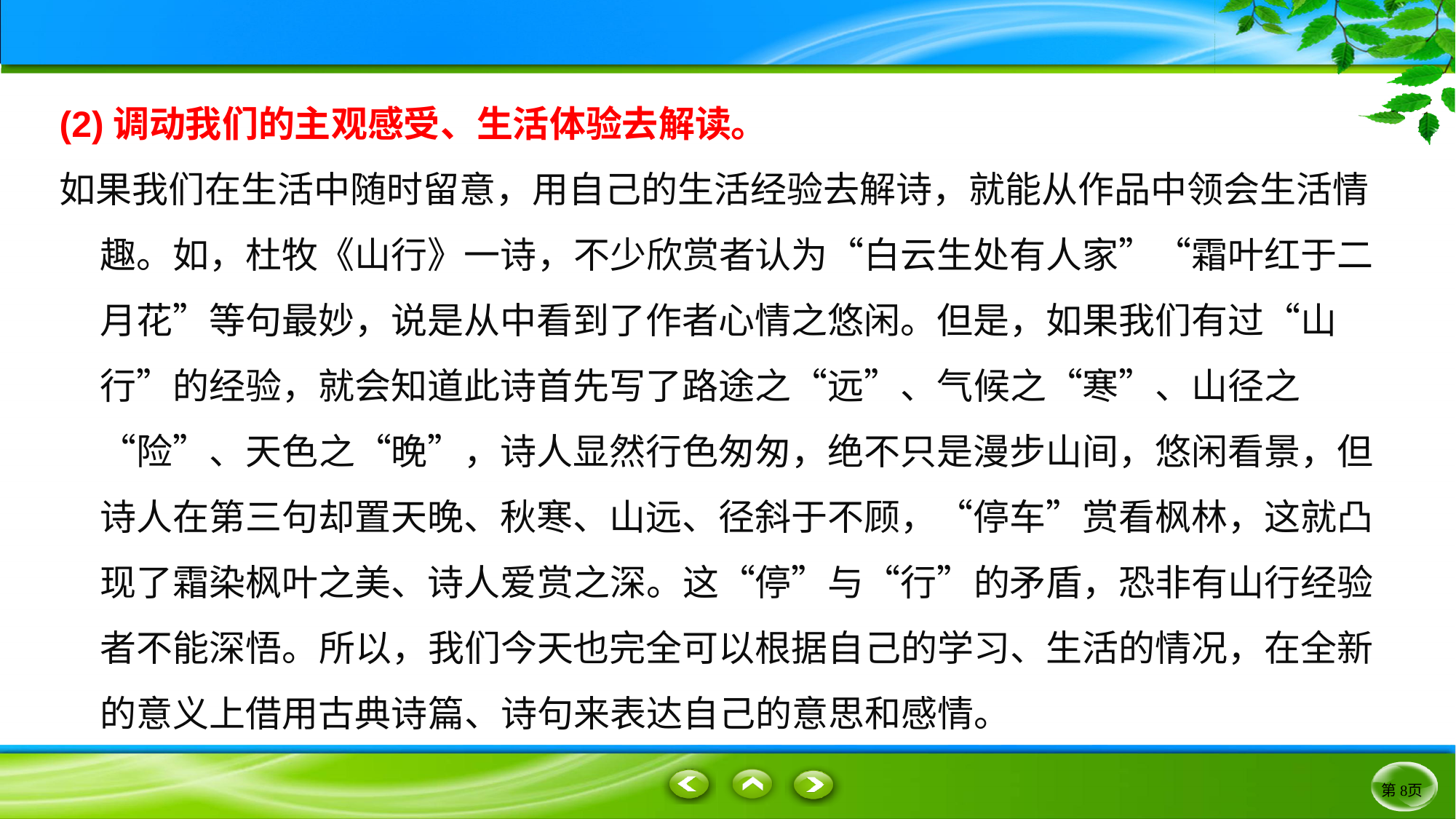

(2)调动我们的主观感受、生活体验去解读。
如果我们在生活中随时留意，用自己的生活经验去解诗，就能从作品中领会生活情趣。如，杜牧《山行》一诗，不少欣赏者认为“白云生处有人家”“霜叶红于二月花”等句最妙，说是从中看到了作者心情之悠闲。但是，如果我们有过“山行”的经验，就会知道此诗首先写了路途之“远”、气候之“寒”、山径之“险”、天色之“晚”，诗人显然行色匆匆，绝不只是漫步山间，悠闲看景，但诗人在第三句却置天晚、秋寒、山远、径斜于不顾，“停车”赏看枫林，这就凸现了霜染枫叶之美、诗人爱赏之深。这“停”与“行”的矛盾，恐非有山行经验者不能深悟。所以，我们今天也完全可以根据自己的学习、生活的情况，在全新的意义上借用古典诗篇、诗句来表达自己的意思和感情。